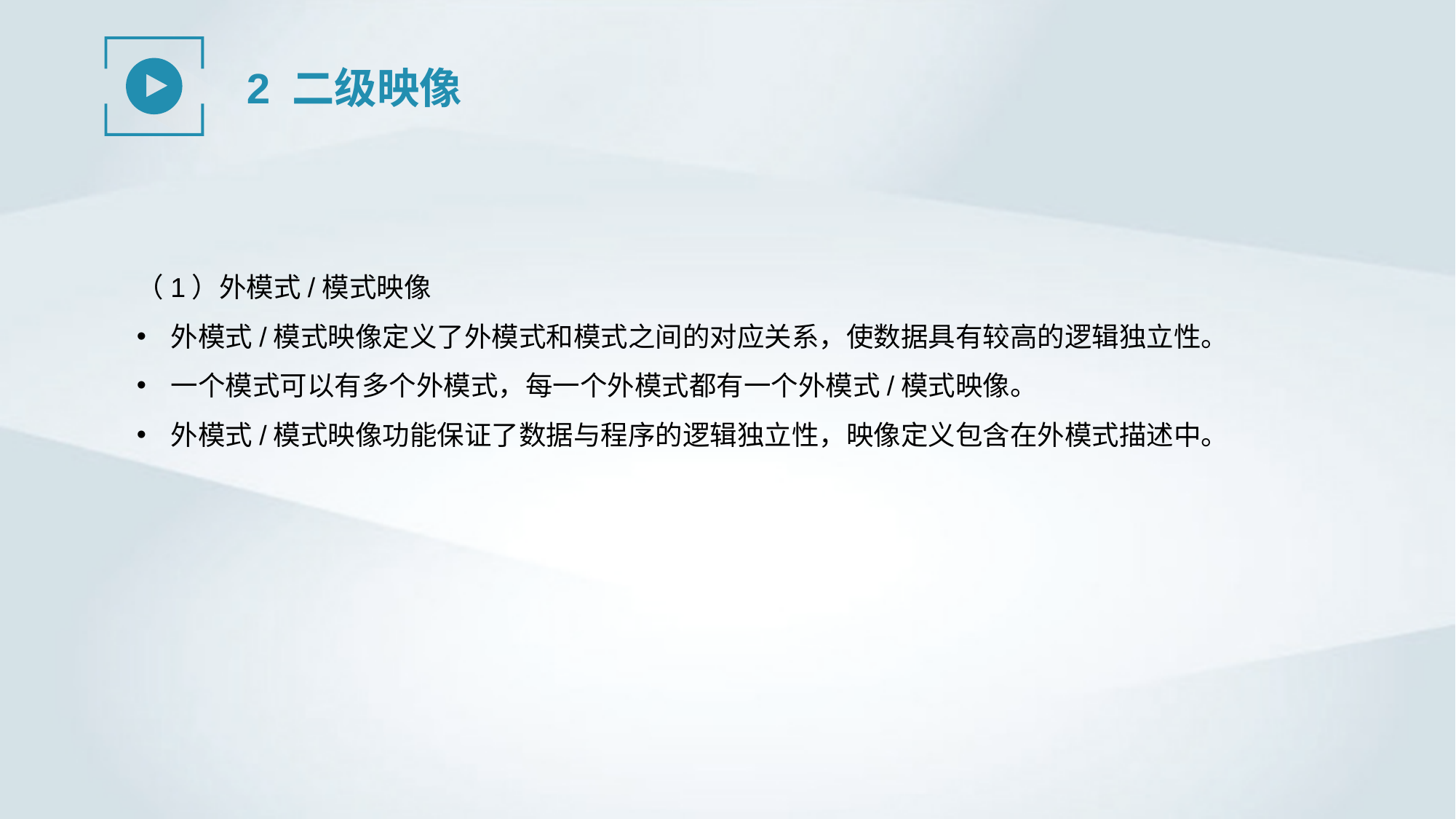

2 二级映像
（1）外模式/模式映像
外模式/模式映像定义了外模式和模式之间的对应关系，使数据具有较高的逻辑独立性。
一个模式可以有多个外模式，每一个外模式都有一个外模式/模式映像。
外模式/模式映像功能保证了数据与程序的逻辑独立性，映像定义包含在外模式描述中。